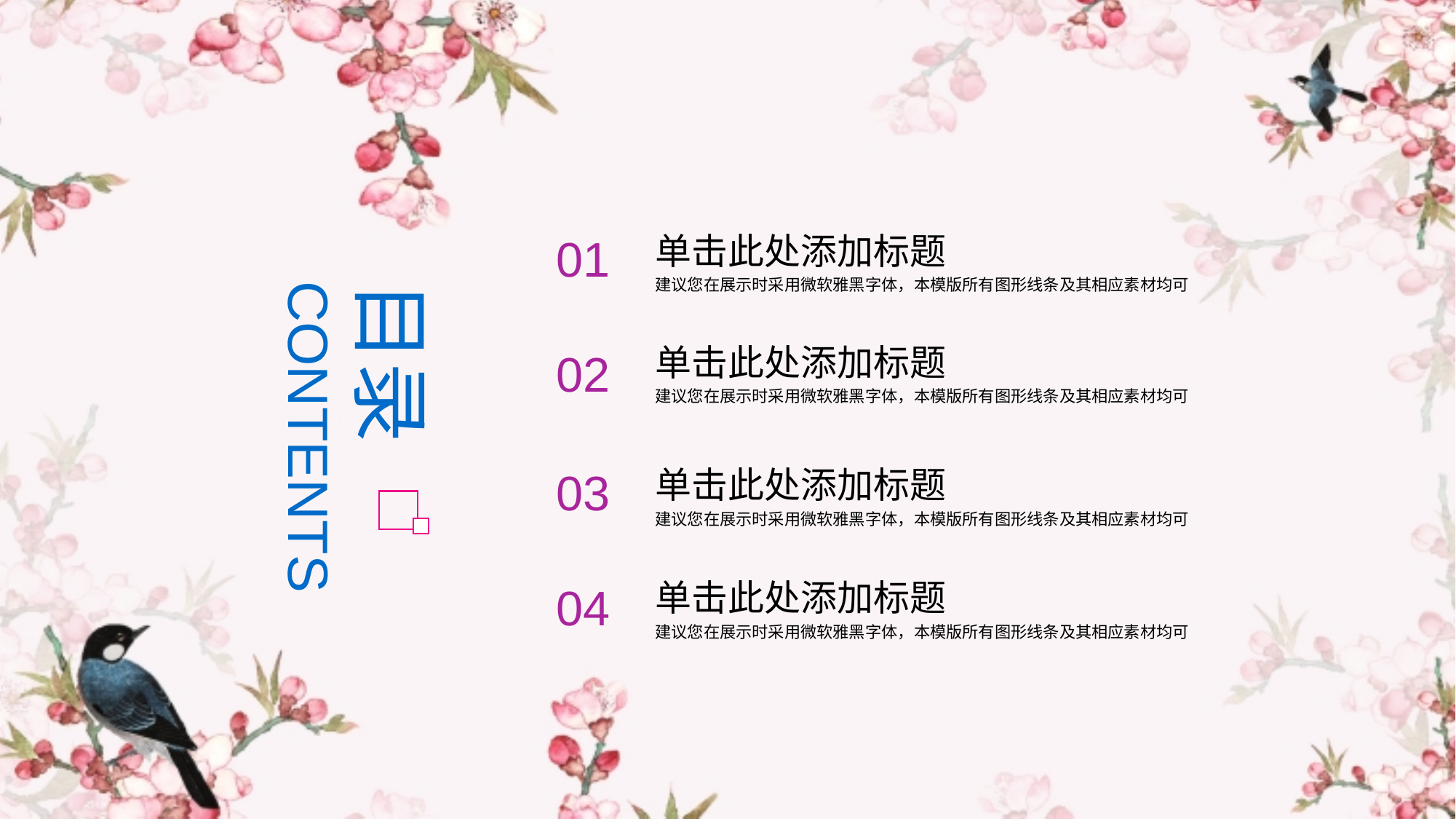

单击此处添加标题
建议您在展示时采用微软雅黑字体，本模版所有图形线条及其相应素材均可
01
目录 CONTENTS
单击此处添加标题
建议您在展示时采用微软雅黑字体，本模版所有图形线条及其相应素材均可
02
单击此处添加标题
建议您在展示时采用微软雅黑字体，本模版所有图形线条及其相应素材均可
03

单击此处添加标题
建议您在展示时采用微软雅黑字体，本模版所有图形线条及其相应素材均可
04